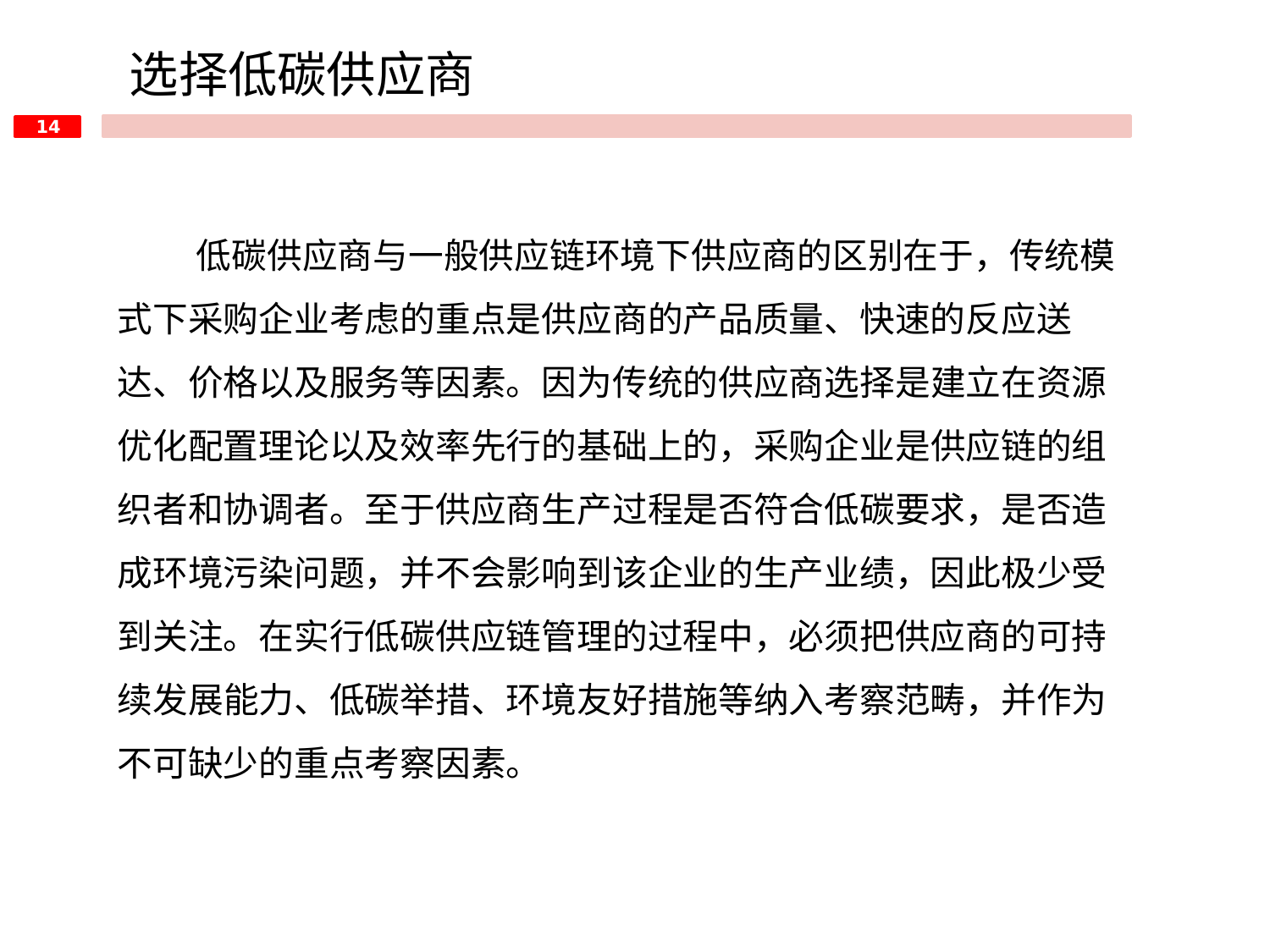

选择低碳供应商
14
         低碳供应商与一般供应链环境下供应商的区别在于，传统模式下采购企业考虑的重点是供应商的产品质量、快速的反应送达、价格以及服务等因素。因为传统的供应商选择是建立在资源优化配置理论以及效率先行的基础上的，采购企业是供应链的组织者和协调者。至于供应商生产过程是否符合低碳要求，是否造成环境污染问题，并不会影响到该企业的生产业绩，因此极少受到关注。在实行低碳供应链管理的过程中，必须把供应商的可持续发展能力、低碳举措、环境友好措施等纳入考察范畴，并作为不可缺少的重点考察因素。